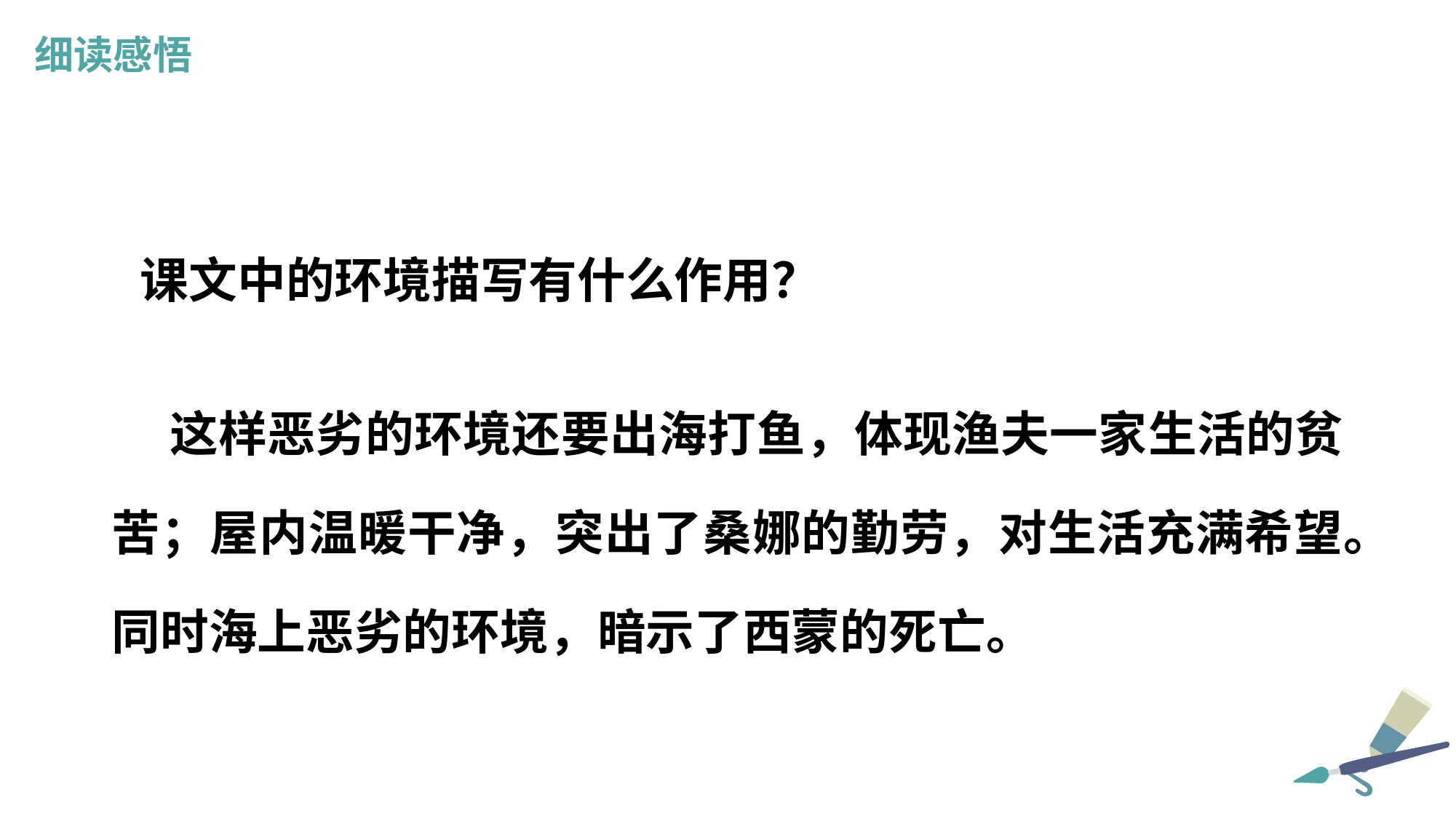

细读感悟
   课文中的环境描写有什么作用？
    这样恶劣的环境还要出海打鱼，体现渔夫一家生活的贫苦；屋内温暖干净，突出了桑娜的勤劳，对生活充满希望。同时海上恶劣的环境，暗示了西蒙的死亡。